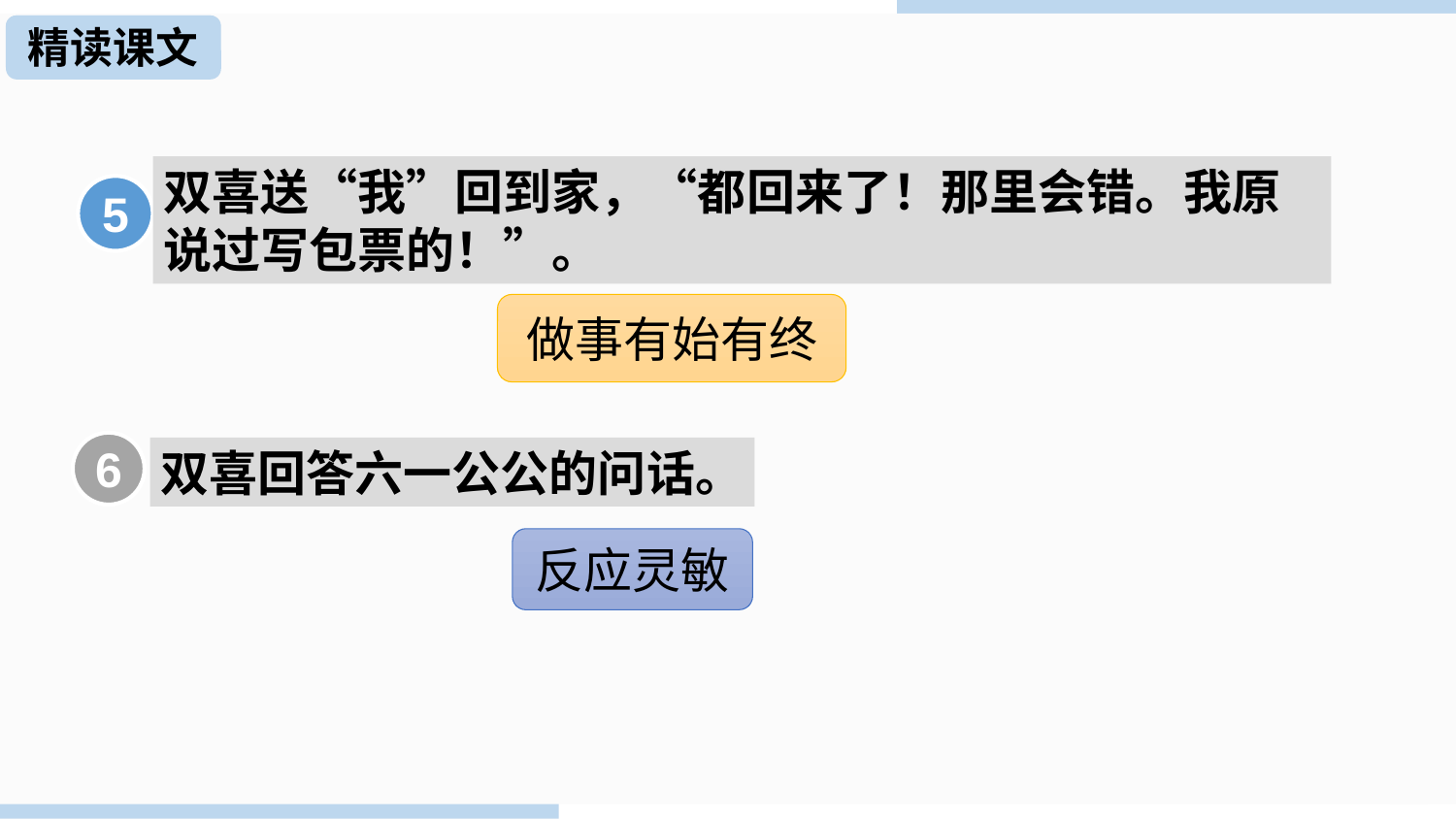

精读课文
精读课文
双喜送“我”回到家，“都回来了！那里会错。我原说过写包票的！”。
5
做事有始有终
6
双喜回答六一公公的问话。
反应灵敏